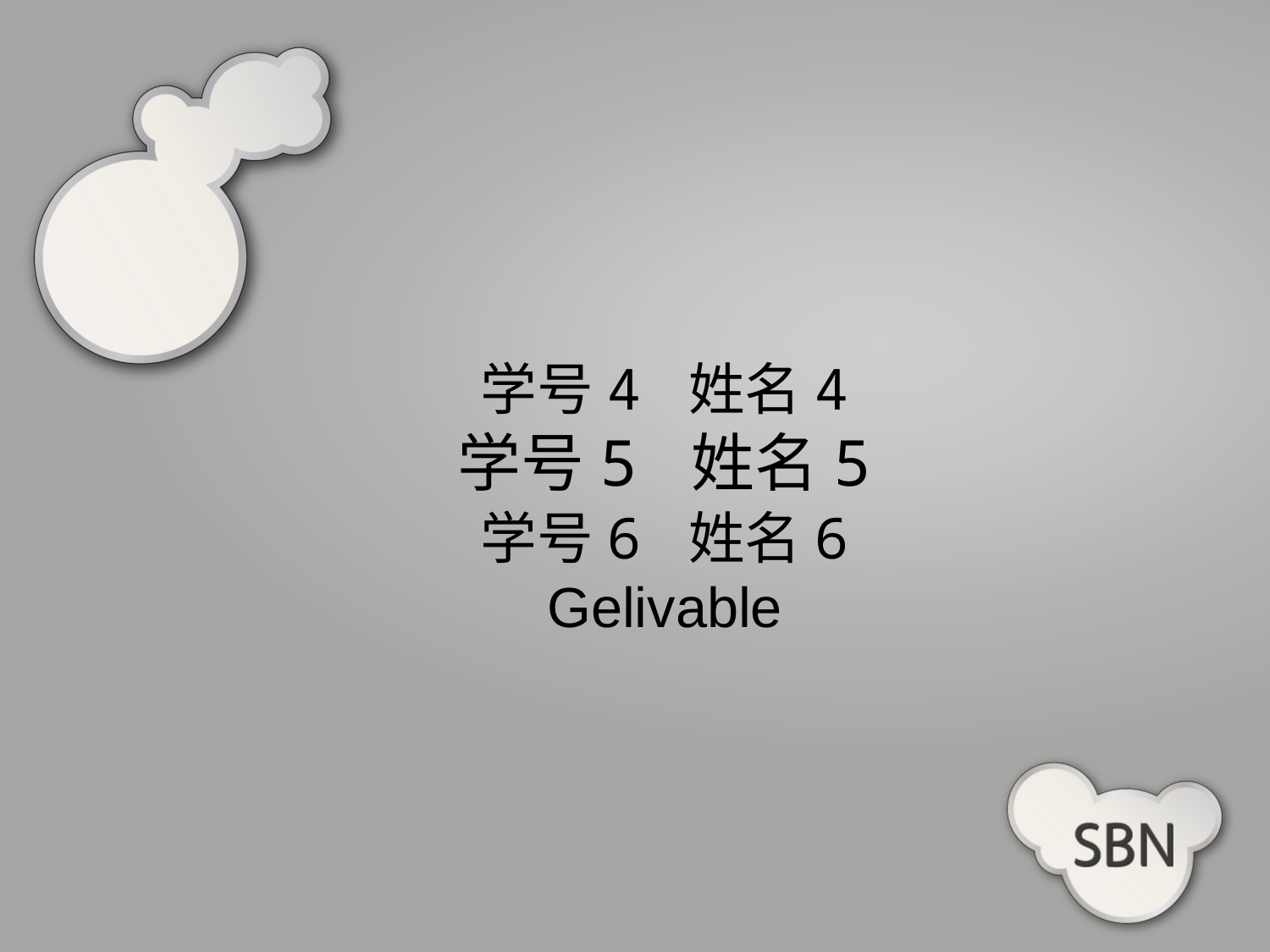

学号4 姓名4
学号5 姓名5
学号6 姓名6
Gelivable